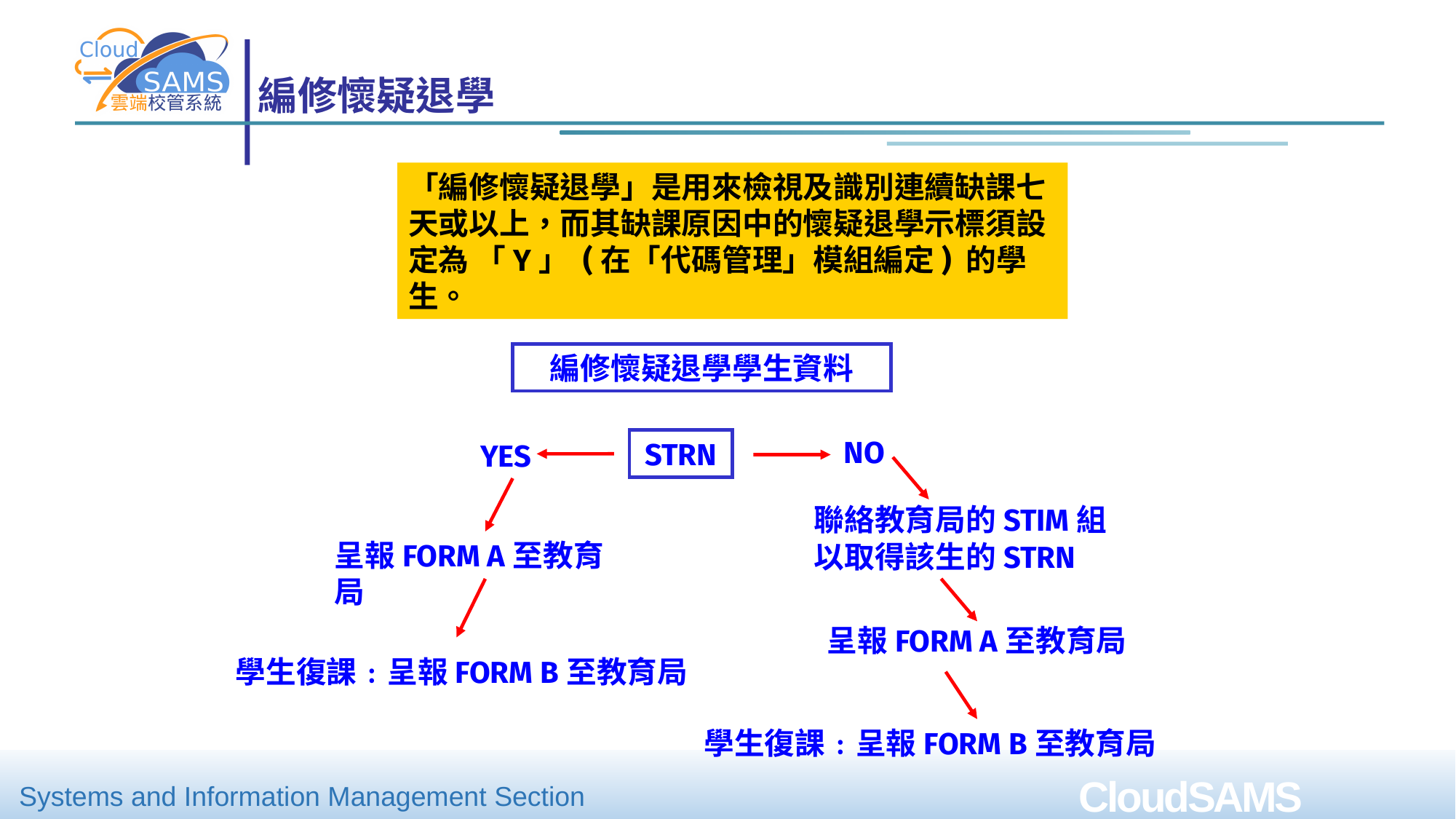

# 編修懷疑退學
「編修懷疑退學」是用來檢視及識別連續缺課七天或以上，而其缺課原因中的懷疑退學示標須設定為 「Y」 (在「代碼管理」模組編定) 的學生。
編修懷疑退學學生資料
NO
STRN
YES

聯絡教育局的STIM組以取得該生的STRN
呈報FORM A至教育局

呈報FORM A至教育局
學生復課﹕呈報FORM B至教育局

學生復課﹕呈報FORM B至教育局